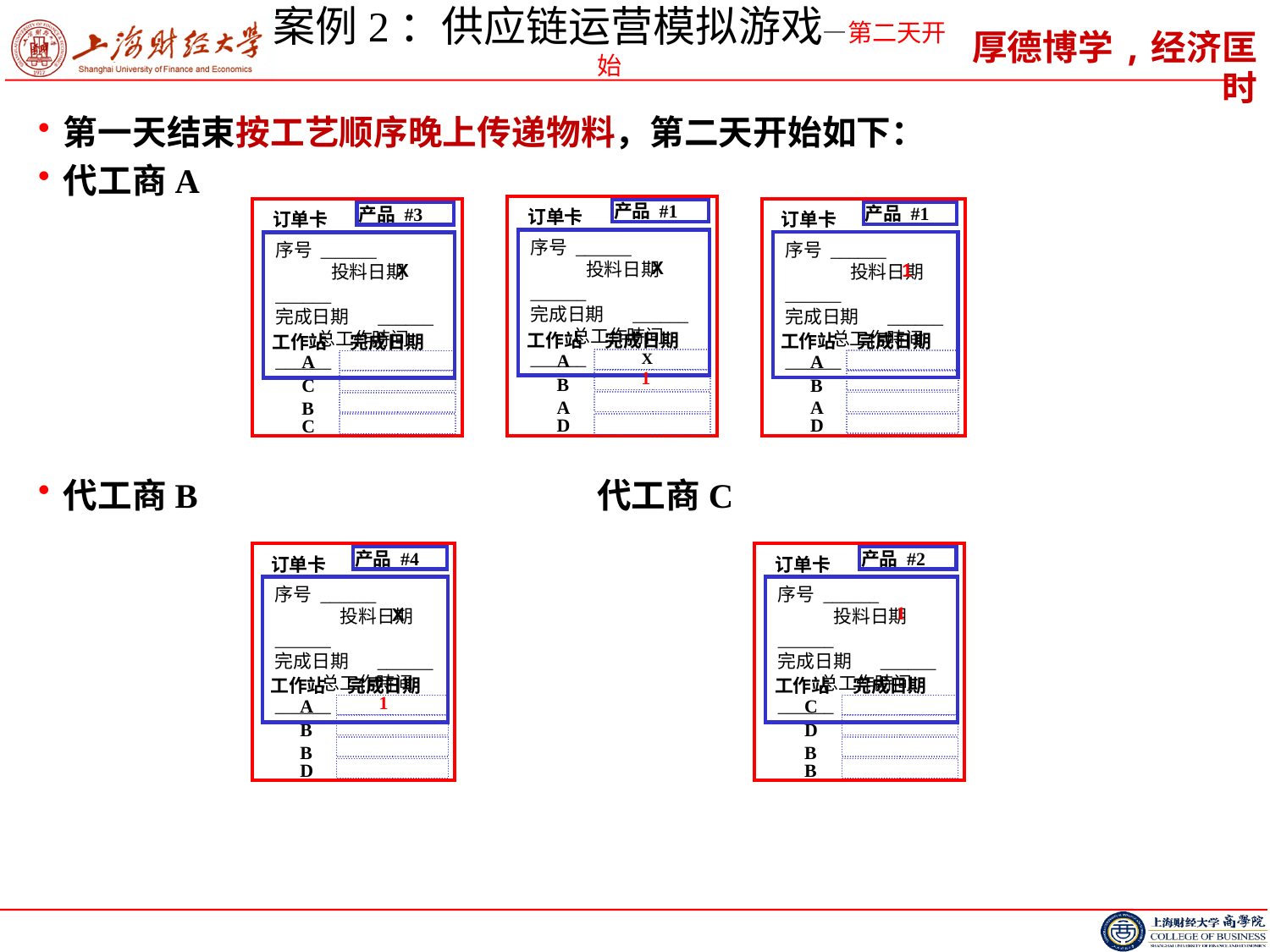

# 案例2：供应链运营模拟游戏—第二天开始
第一天结束按工艺顺序晚上传递物料，第二天开始如下：
代工商A

代工商B                                             代工商C

订单卡
产品 #1
序号 ______                          投料日期      ______                       完成日期      ______          总工作時间  ______
X
工作站
完成日期
A

B

A
D

X
1

订单卡
产品 #1
序号 ______                          投料日期      ______                       完成日期      ______          总工作時间  ______
1
工作站
完成日期
A

B

A
D

订单卡
产品 #3
序号 ______                          投料日期      ______                       完成日期      ______          总工作時间  ______
X
工作站
完成日期
A

C

B
C

订单卡
产品 #4
序号 ______                          投料日期      ______                       完成日期      ______          总工作時间  ______
X
工作站
完成日期
A

B

B
D

1

订单卡
产品 #2
序号 ______                          投料日期      ______                       完成日期      ______          总工作時间  ______

工作站
完成日期
C

D

B
B

1